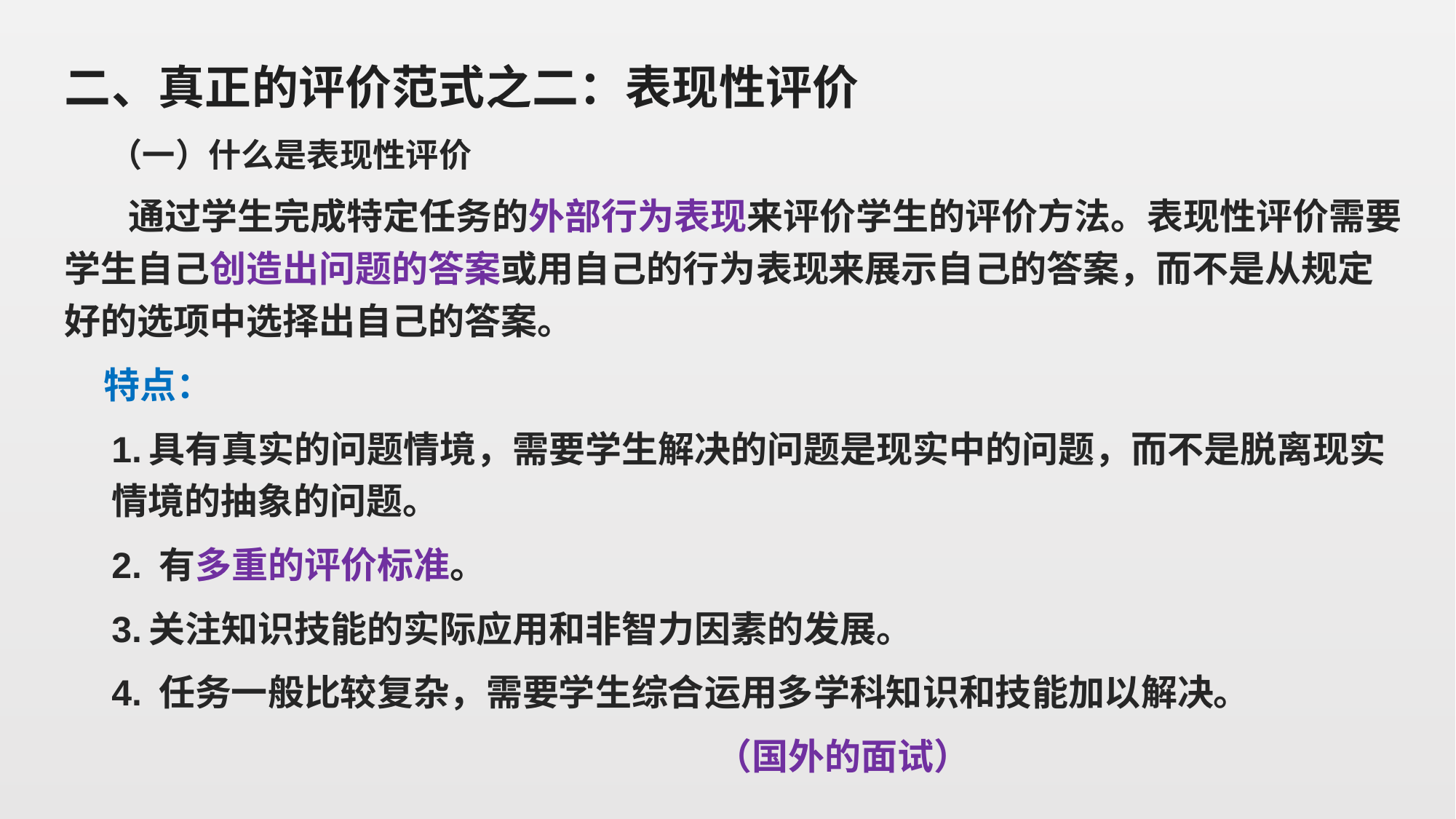

二、真正的评价范式之二：表现性评价
      （一）什么是表现性评价
       通过学生完成特定任务的外部行为表现来评价学生的评价方法。表现性评价需要学生自己创造出问题的答案或用自己的行为表现来展示自己的答案，而不是从规定好的选项中选择出自己的答案。
    特点：
1.具有真实的问题情境，需要学生解决的问题是现实中的问题，而不是脱离现实情境的抽象的问题。
2. 有多重的评价标准。
3.关注知识技能的实际应用和非智力因素的发展。
4. 任务一般比较复杂，需要学生综合运用多学科知识和技能加以解决。
                                                                         （国外的面试）